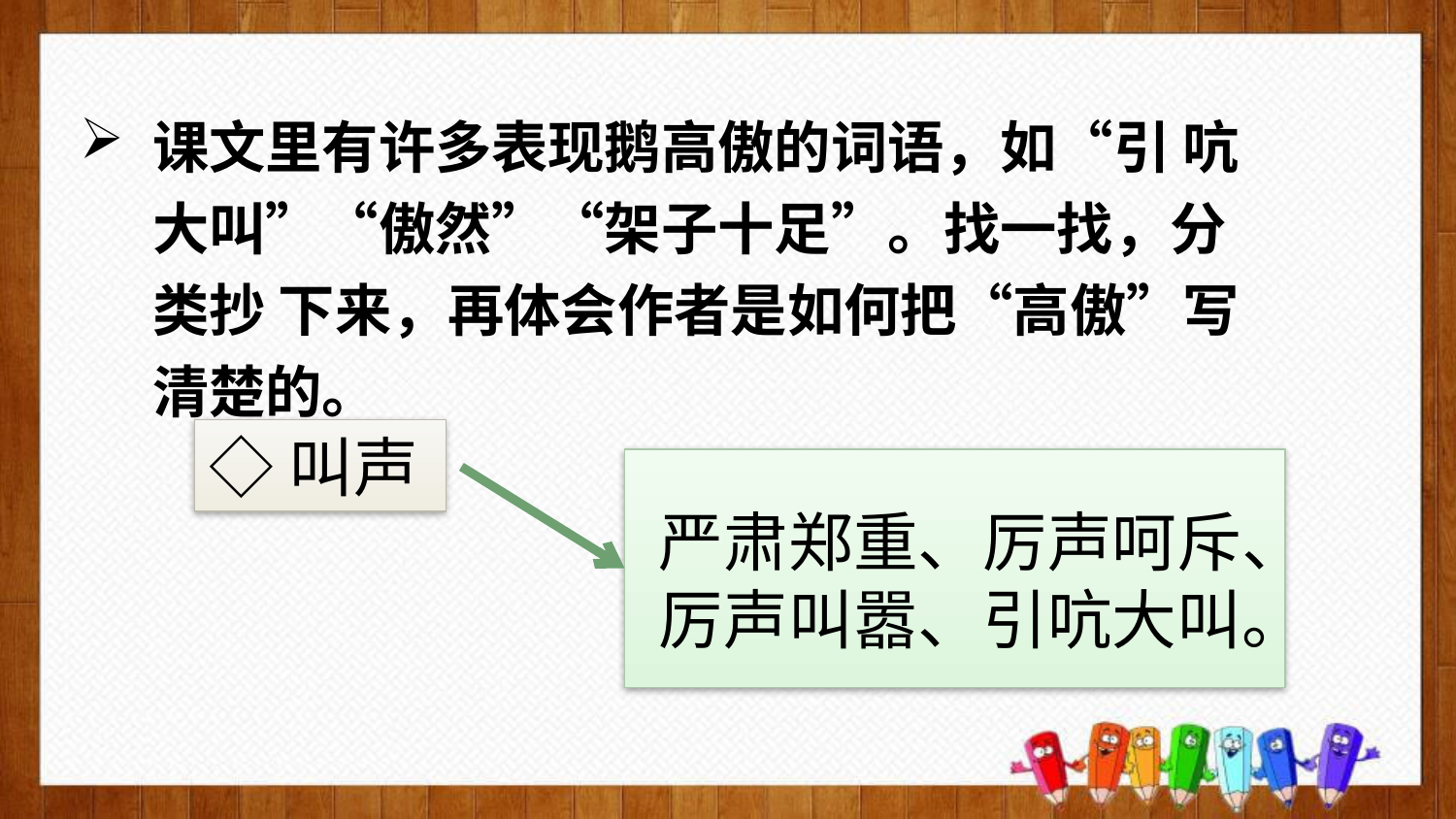

课文里有许多表现鹅高傲的词语，如“引 吭大叫”“傲然”“架子十足”。找一找，分类抄 下来，再体会作者是如何把“高傲”写清楚的。
◇叫声

严肃郑重、厉声呵斥、厉声叫嚣、引吭大叫。